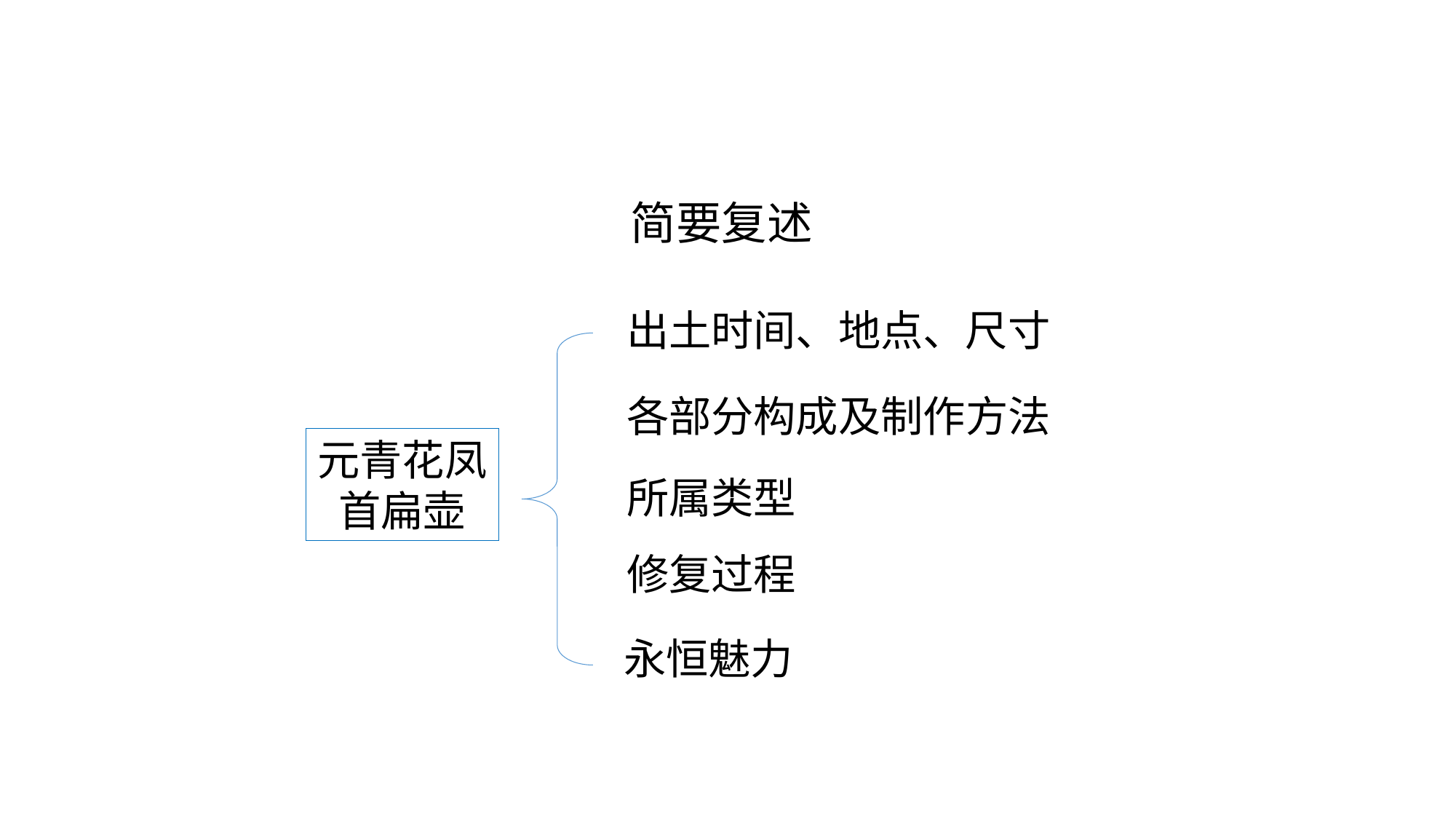

# 简要复述
出土时间、地点、尺寸

各部分构成及制作方法
元青花凤首扁壶
所属类型
修复过程
永恒魅力